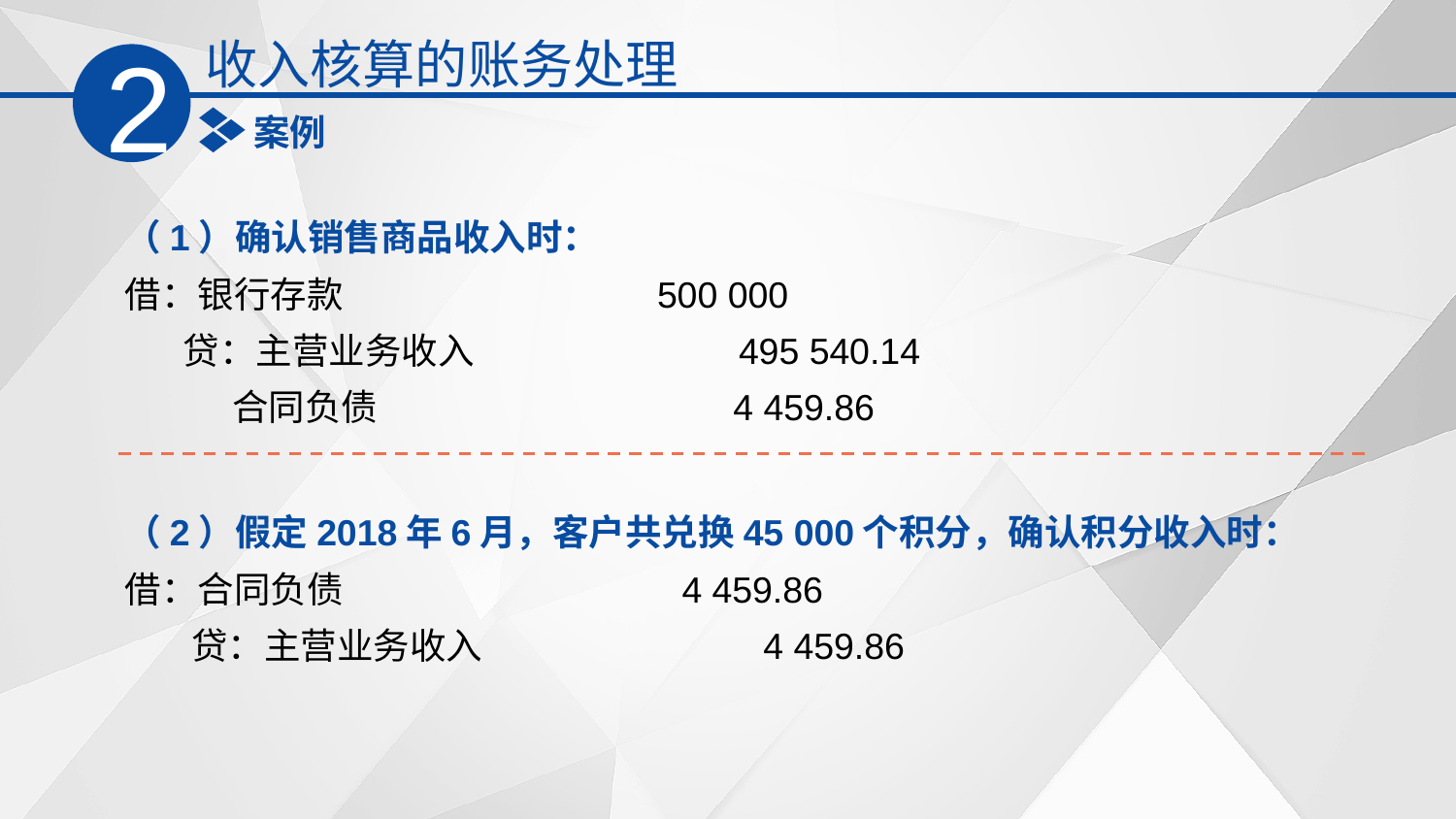

收入核算的账务处理
2

案例

（1）确认销售商品收入时：
借：银行存款                                     500 000
      贷：主营业务收入                               495 540.14
            合同负债                                          4 459.86
（2）假定2018年6月，客户共兑换45 000个积分，确认积分收入时：
借：合同负债                                        4 459.86
       贷：主营业务收入                                 4 459.86